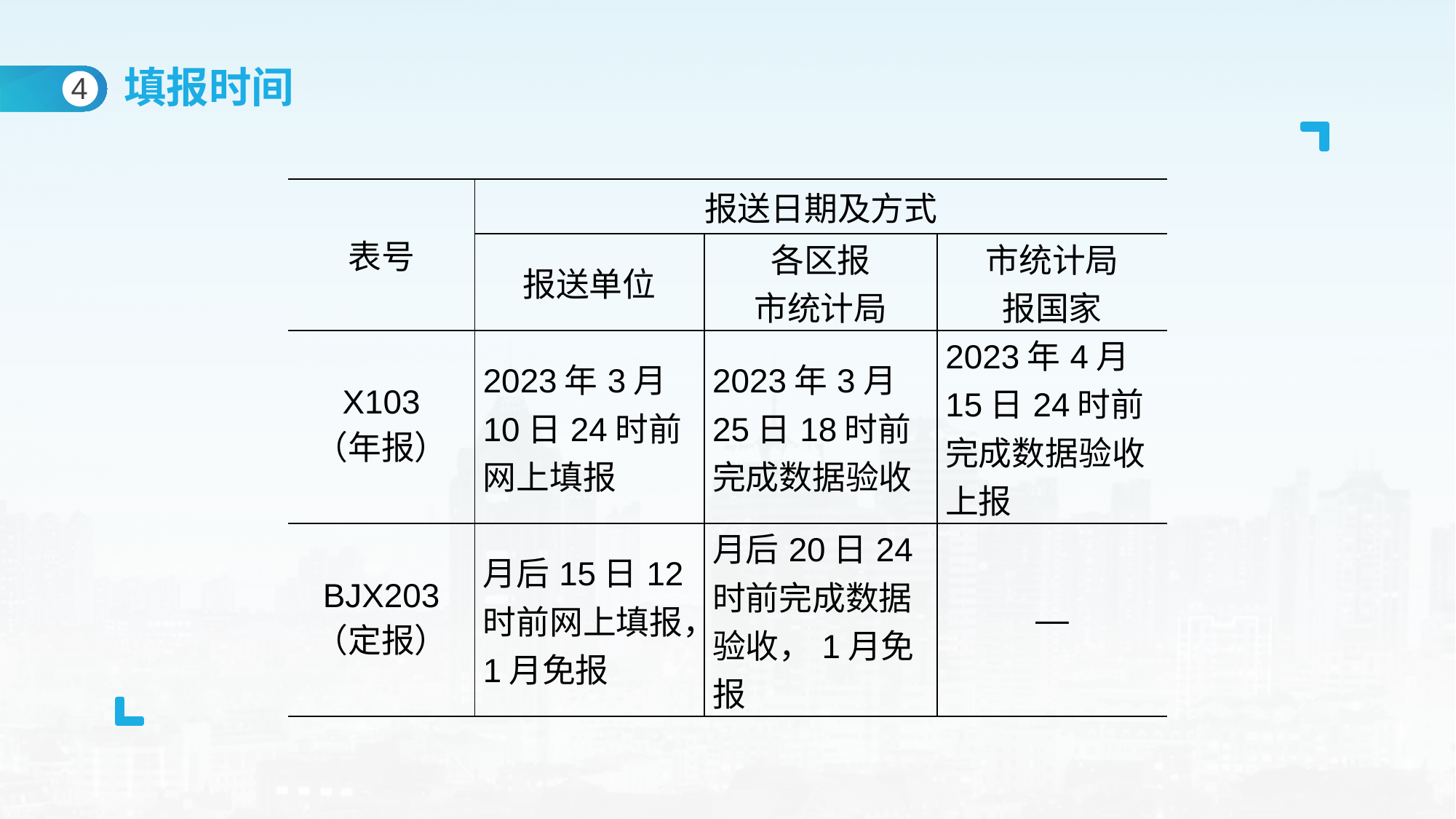

填报时间
4

| 表号 | 报送日期及方式 |  |  |
| --- | --- | --- | --- |
|  | 报送单位 | 各区报 市统计局 | 市统计局 报国家 |
| X103 （年报） | 2023年3月10日24时前网上填报 | 2023年3月25日18时前完成数据验收 | 2023年4月15日24时前完成数据验收上报 |
| BJX203 （定报） | 月后15日12时前网上填报，1月免报 | 月后20日24时前完成数据验收，1月免报 | — |